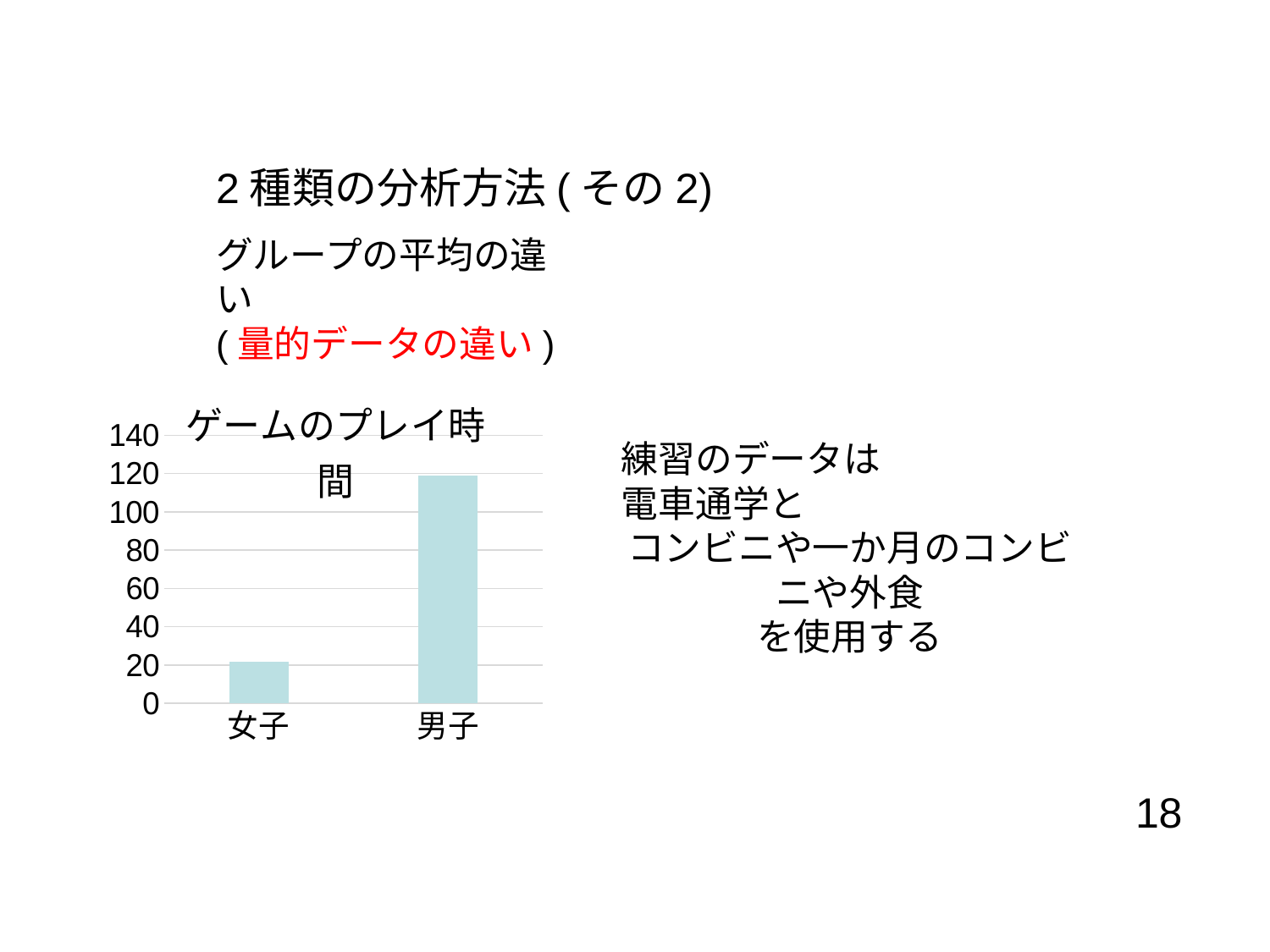

2種類の分析方法(その2)
グループの平均の違い
(量的データの違い)

### Chart: ゲームのプレイ時間

| Category |  |
|---|---|
| 女子 | 21.7 |
| 男子 | 119.0 |
練習のデータは
電車通学と
コンビニや一か月のコンビニや外食
を使用する
18